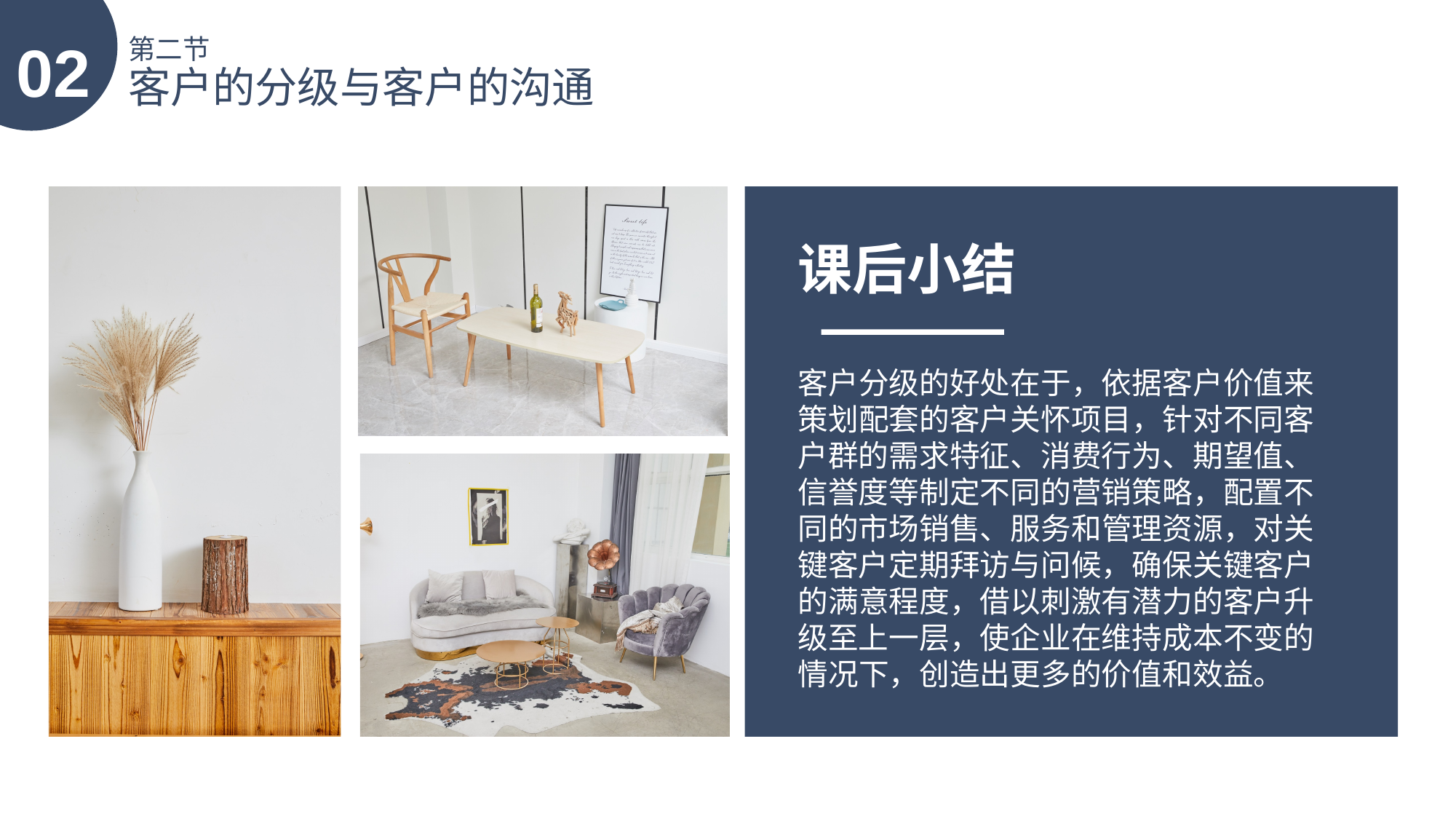

02
第二节
客户的分级与客户的沟通

课后小结

客户分级的好处在于，依据客户价值来策划配套的客户关怀项目，针对不同客户群的需求特征、消费行为、期望值、信誉度等制定不同的营销策略，配置不同的市场销售、服务和管理资源，对关键客户定期拜访与问候，确保关键客户的满意程度，借以刺激有潜力的客户升级至上一层，使企业在维持成本不变的情况下，创造出更多的价值和效益。